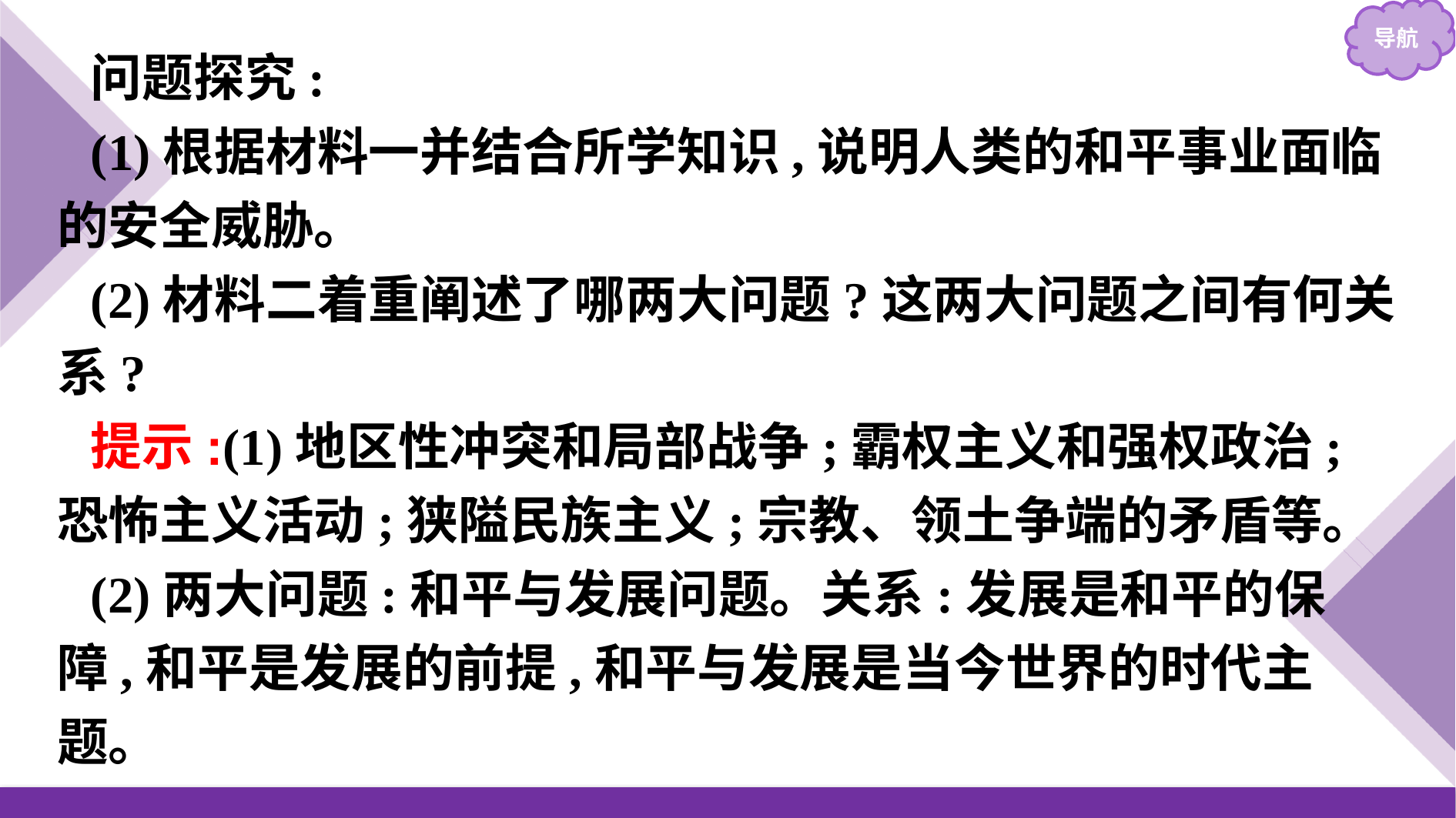

问题探究:
(1)根据材料一并结合所学知识,说明人类的和平事业面临的安全威胁。
(2)材料二着重阐述了哪两大问题?这两大问题之间有何关系?
提示:(1)地区性冲突和局部战争;霸权主义和强权政治;恐怖主义活动;狭隘民族主义;宗教、领土争端的矛盾等。
(2)两大问题:和平与发展问题。关系:发展是和平的保障,和平是发展的前提,和平与发展是当今世界的时代主题。